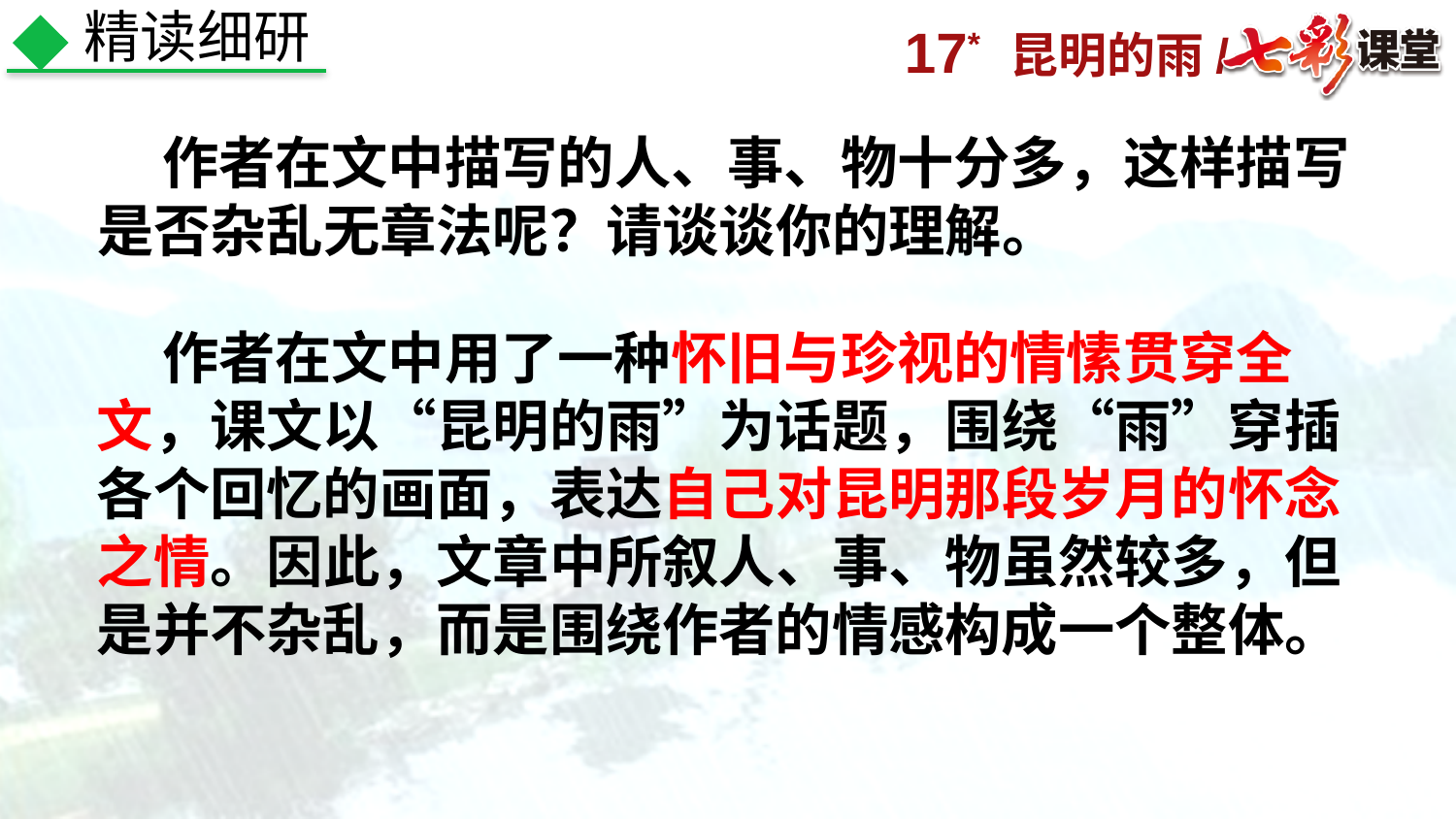

精读细研

    作者在文中描写的人、事、物十分多，这样描写是否杂乱无章法呢？请谈谈你的理解。
    作者在文中用了一种怀旧与珍视的情愫贯穿全文，课文以“昆明的雨”为话题，围绕“雨”穿插各个回忆的画面，表达自己对昆明那段岁月的怀念之情。因此，文章中所叙人、事、物虽然较多，但是并不杂乱，而是围绕作者的情感构成一个整体。